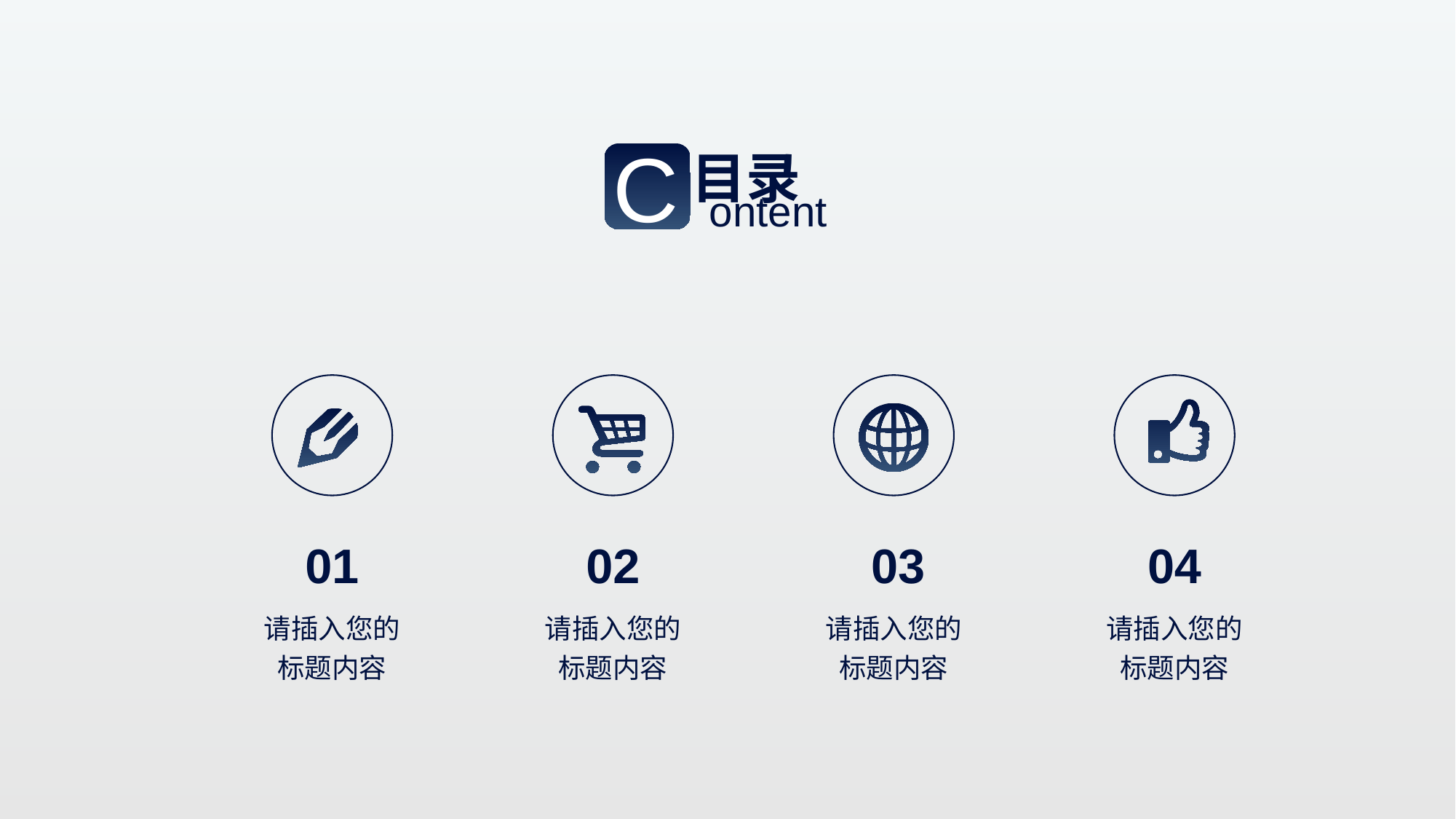

C
目录

ontent

04
02
01
03
请插入您的标题内容
请插入您的标题内容
请插入您的标题内容
请插入您的标题内容